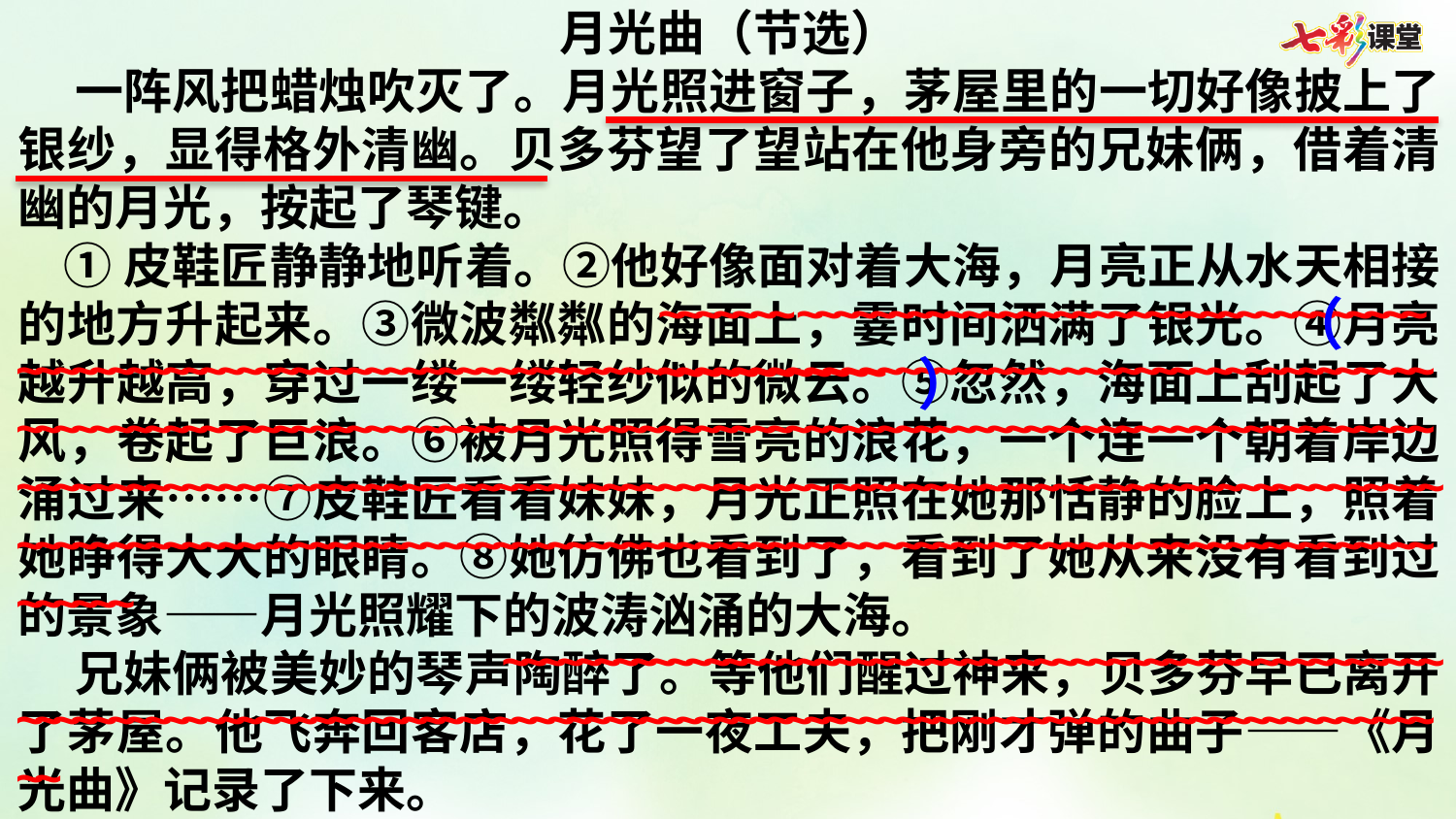

月光曲（节选）
    一阵风把蜡烛吹灭了。月光照进窗子，茅屋里的一切好像披上了银纱，显得格外清幽。贝多芬望了望站在他身旁的兄妹俩，借着清幽的月光，按起了琴键。
    ①皮鞋匠静静地听着。②他好像面对着大海，月亮正从水天相接的地方升起来。③微波粼粼的海面上，霎时间洒满了银光。④月亮越升越高，穿过一缕一缕轻纱似的微云。⑤忽然，海面上刮起了大风，卷起了巨浪。⑥被月光照得雪亮的浪花，一个连一个朝着岸边涌过来……⑦皮鞋匠看看妹妹，月光正照在她那恬静的脸上，照着她睁得大大的眼睛。⑧她仿佛也看到了，看到了她从来没有看到过的景象——月光照耀下的波涛汹涌的大海。
    兄妹俩被美妙的琴声陶醉了。等他们醒过神来，贝多芬早已离开了茅屋。他飞奔回客店，花了一夜工夫，把刚才弹的曲子——《月光曲》记录了下来。
~~~~~~~~~~~~~~~~~~~~~~~~~~~~~~~~~~~~~~~~~~~~~~~~~~~~~
（
~~~~~~~~~~~~~~~~~~~~~~~~~~~~~~~~~~~~~~~~~~~~~~~~~~~~~~~~~~~~~~~~~~~~~~~~~~~~~~~~~~~~~~~~~~~~~~~~~~~~~~~~~~~~~~~~~~~~~~~~~~~~~~~~~~~~~~~~~~~~~~~~~~~~~~~~~~~~~~~~~~~~~~~~~~~~~~~~~~~~~~~~~~~~~~~~~~~~~~~~~~~~~~~~~~~~~~~~~~~~~~~~~~~~~~~~~~~~~~~~~~~~~~~~~~~~~~~~~~~~~~~~~~~~~~~~~~~~~~~~~~~~~~~~~~~~~~~~~~~~~~~~~~~~~~~~~~
~~~~~~~~~~~~~~~~~~~~~~~~~~~~~~~~~~~~~~~~~~~~~~~~~~~~~~~~~~~~~~~~~~~~~~~~~~~~~~~~~~~~~~~~~~~~~~~~~~~~~~~~~~~~~~~~~~~~~~~~~~~~~~~~~~
）